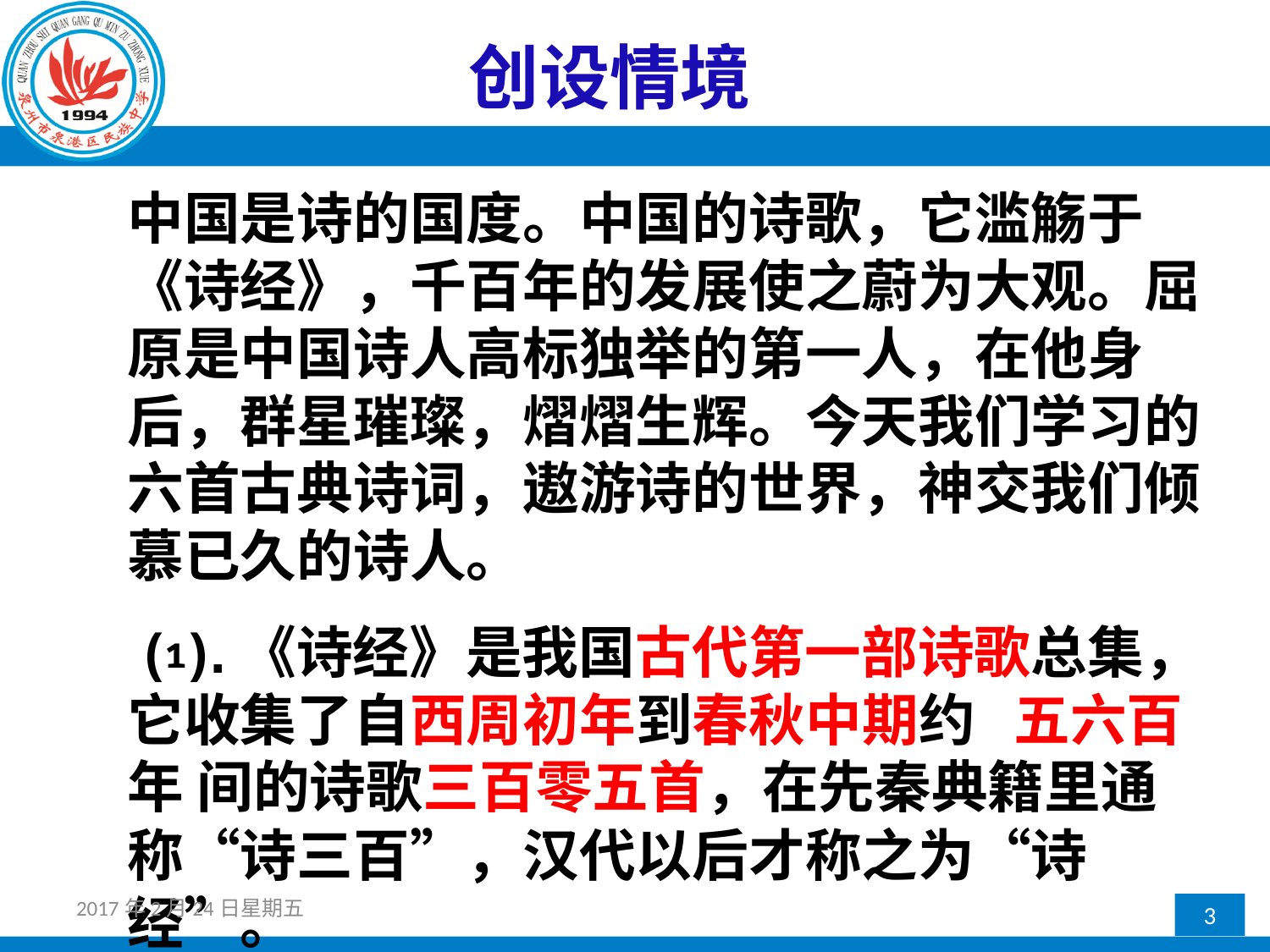

# 创设情境
中国是诗的国度。中国的诗歌，它滥觞于《诗经》，千百年的发展使之蔚为大观。屈原是中国诗人高标独举的第一人，在他身后，群星璀璨，熠熠生辉。今天我们学习的六首古典诗词，遨游诗的世界，神交我们倾慕已久的诗人。
 ⑴.《诗经》是我国古代第一部诗歌总集，它收集了自西周初年到春秋中期约   五六百年 间的诗歌三百零五首，在先秦典籍里通称“诗三百”，汉代以后才称之为“诗经”。
2017年2月24日星期五